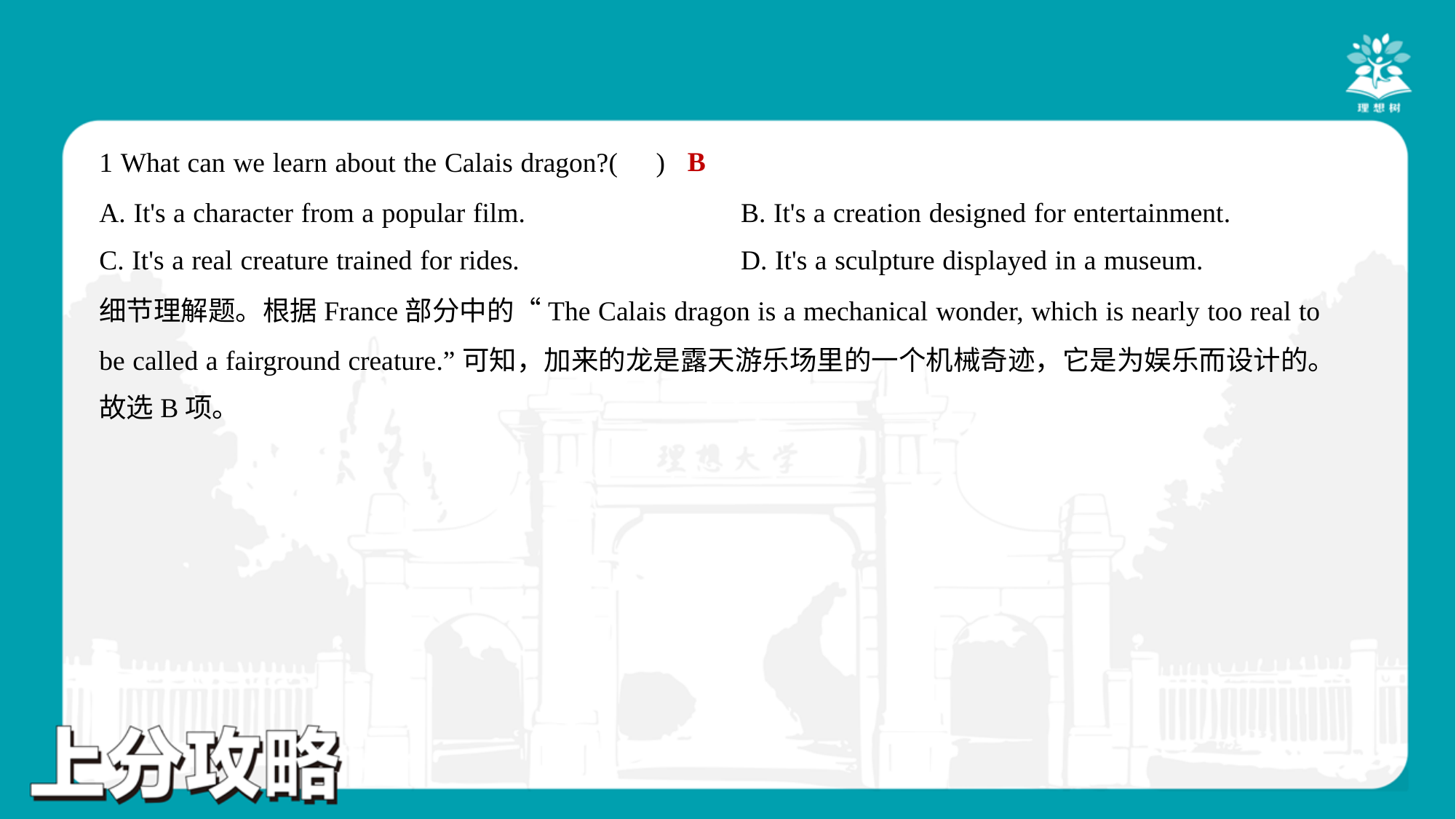

B
1 What can we learn about the Calais dragon?(     )
A. It's a character from a popular film.	B. It's a creation designed for entertainment.
C. It's a real creature trained for rides.	D. It's a sculpture displayed in a museum.
细节理解题。根据France部分中的“The Calais dragon is a mechanical wonder, which is nearly too real to
be called a fairground creature.”可知，加来的龙是露天游乐场里的一个机械奇迹，它是为娱乐而设计的。
故选B项。